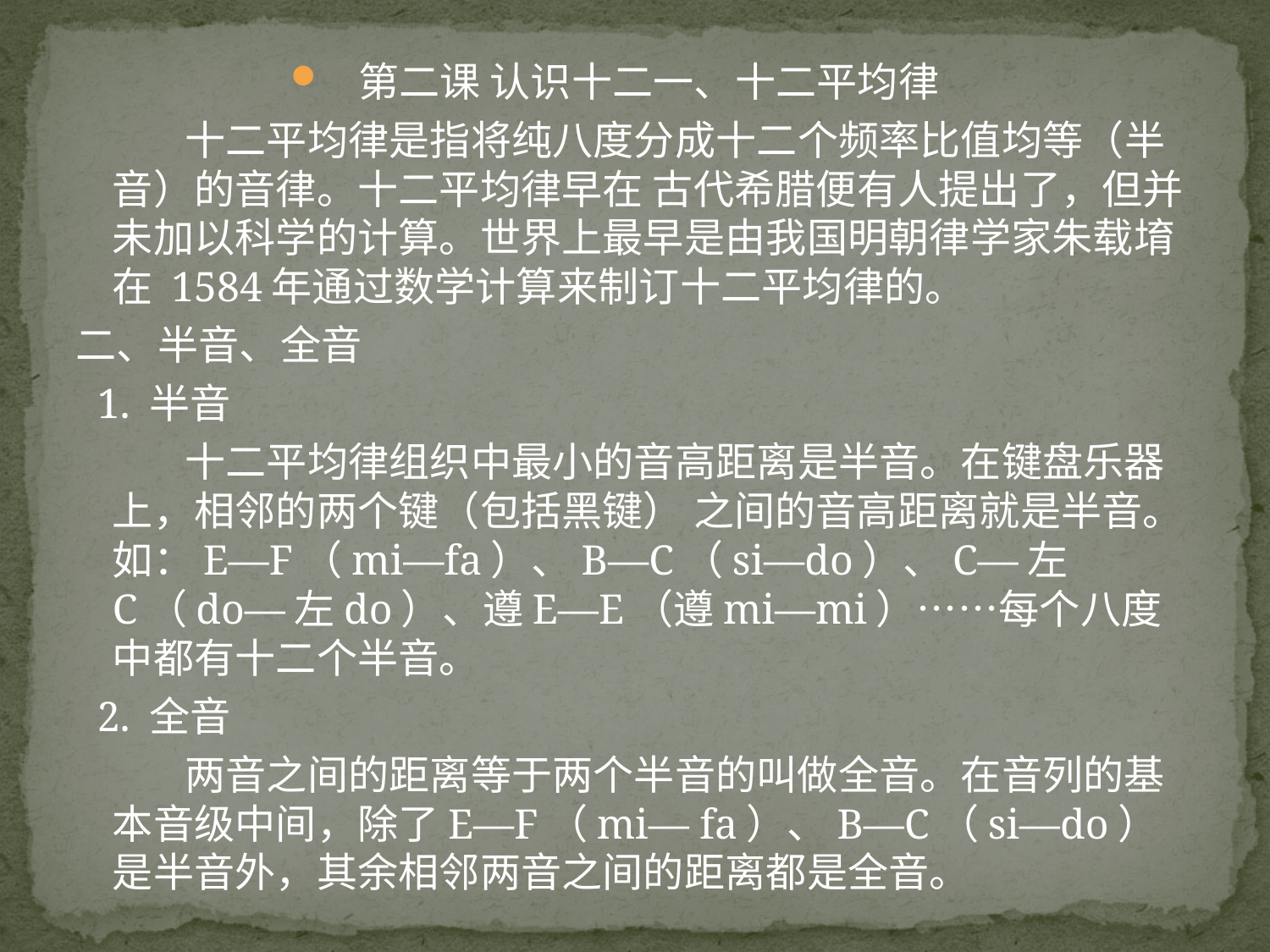

第二课 认识十二一、十二平均律
           十二平均律是指将纯八度分成十二个频率比值均等（半音）的音律。十二平均律早在 古代希腊便有人提出了，但并未加以科学的计算。世界上最早是由我国明朝律学家朱载堉在 1584年通过数学计算来制订十二平均律的。
二、半音、全音
  1. 半音
           十二平均律组织中最小的音高距离是半音。在键盘乐器上，相邻的两个键（包括黑键） 之间的音高距离就是半音。如：E—F（mi—fa）、B—C（si—do）、C—左C（do—左do）、遵E—E（遵mi—mi）……每个八度中都有十二个半音。
  2. 全音
           两音之间的距离等于两个半音的叫做全音。在音列的基本音级中间，除了E—F（mi— fa）、B—C（si—do）是半音外，其余相邻两音之间的距离都是全音。